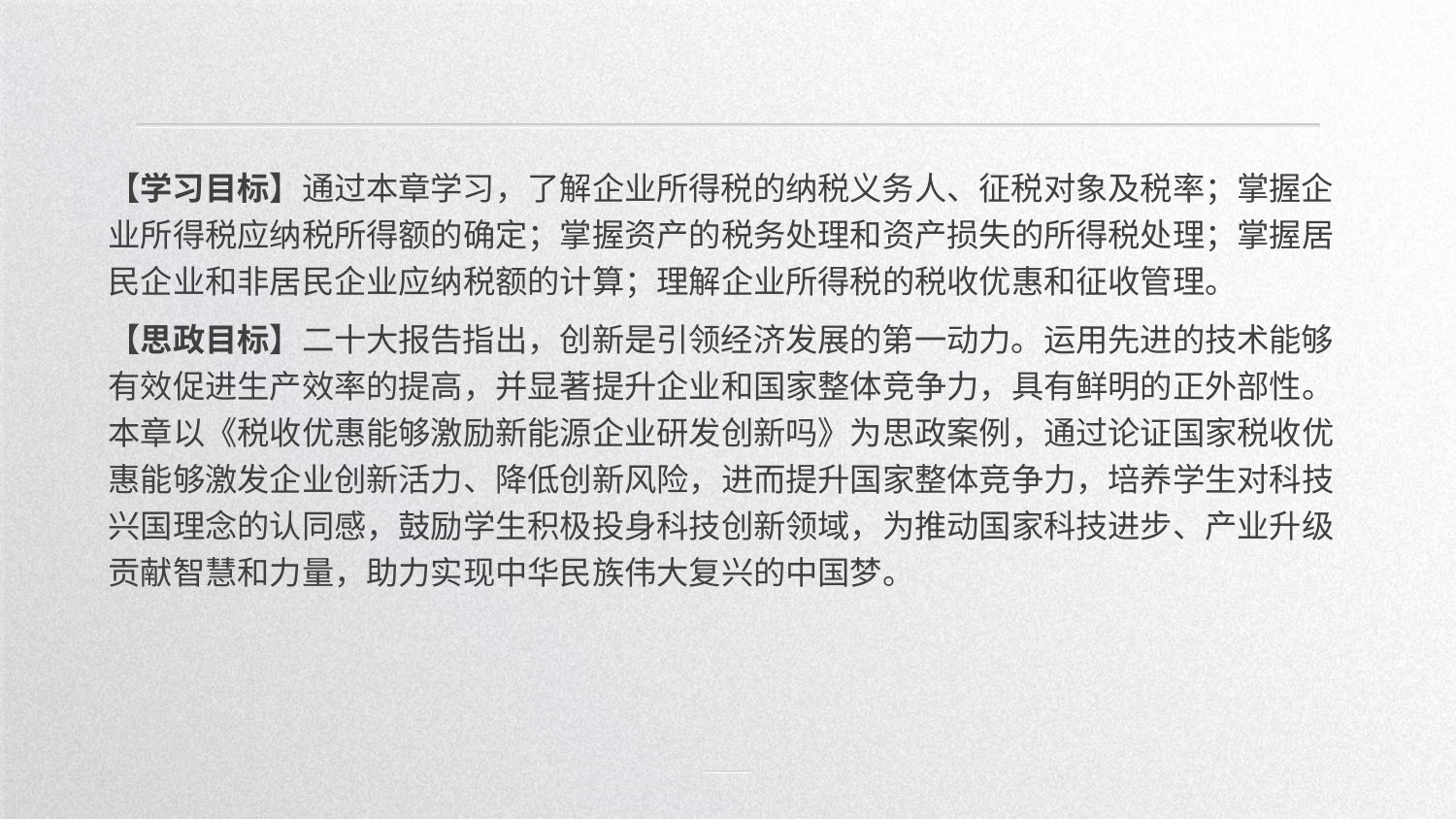

【学习目标】通过本章学习，了解企业所得税的纳税义务人、征税对象及税率；掌握企业所得税应纳税所得额的确定；掌握资产的税务处理和资产损失的所得税处理；掌握居民企业和非居民企业应纳税额的计算；理解企业所得税的税收优惠和征收管理。
【思政目标】二十大报告指出，创新是引领经济发展的第一动力。运用先进的技术能够有效促进生产效率的提高，并显著提升企业和国家整体竞争力，具有鲜明的正外部性。本章以《税收优惠能够激励新能源企业研发创新吗》为思政案例，通过论证国家税收优惠能够激发企业创新活力、降低创新风险，进而提升国家整体竞争力，培养学生对科技兴国理念的认同感，鼓励学生积极投身科技创新领域，为推动国家科技进步、产业升级贡献智慧和力量，助力实现中华民族伟大复兴的中国梦。